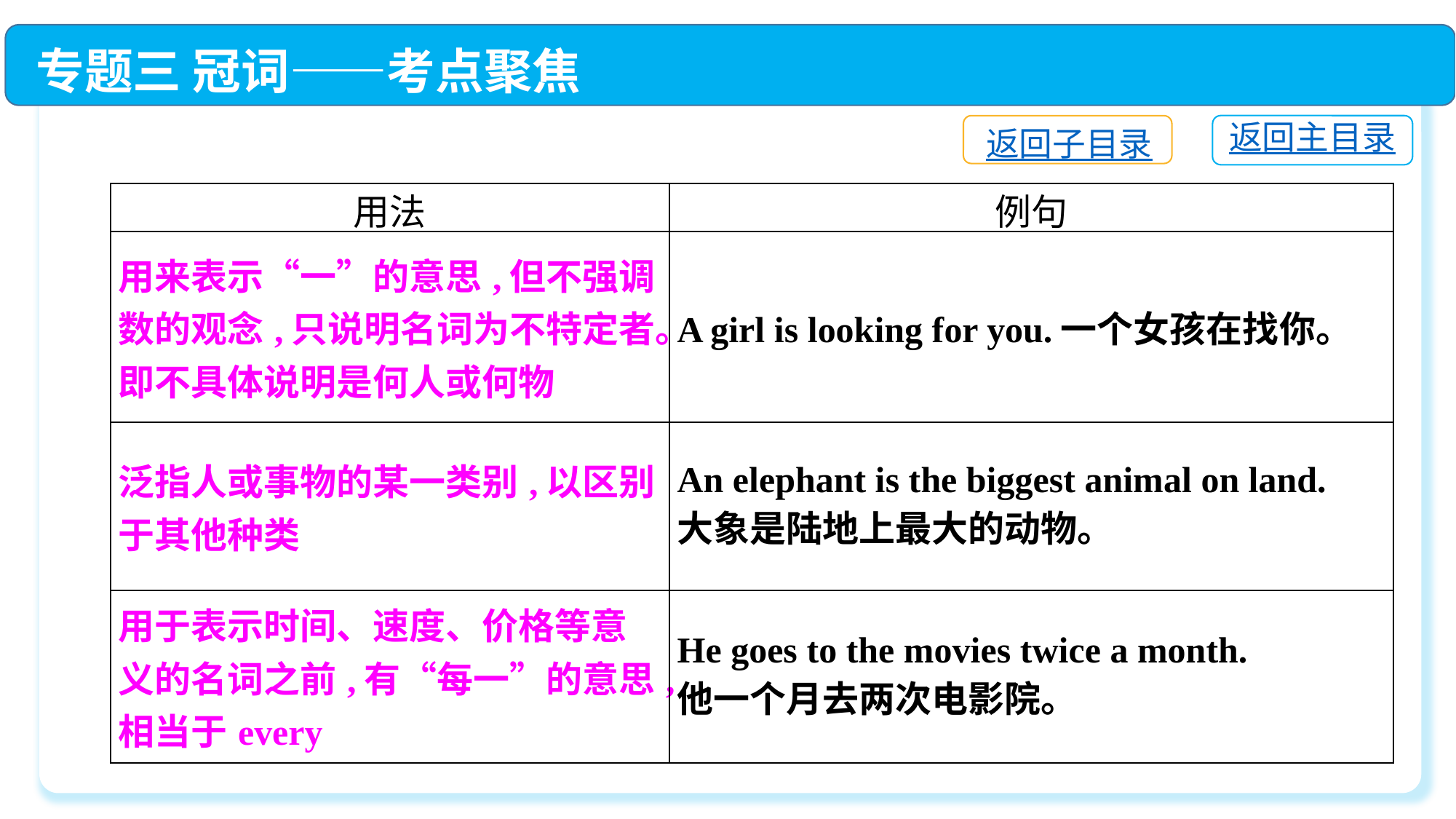

专题三 冠词——考点聚焦

返回主目录

返回子目录
| 用法 | 例句 |
| --- | --- |
| 用来表示“一”的意思,但不强调数的观念,只说明名词为不特定者。即不具体说明是何人或何物 | A girl is looking for you.一个女孩在找你。 |
| 泛指人或事物的某一类别,以区别于其他种类 | An elephant is the biggest animal on land. 大象是陆地上最大的动物。 |
| 用于表示时间、速度、价格等意义的名词之前,有“每一”的意思,相当于every | He goes to the movies twice a month. 他一个月去两次电影院。 |